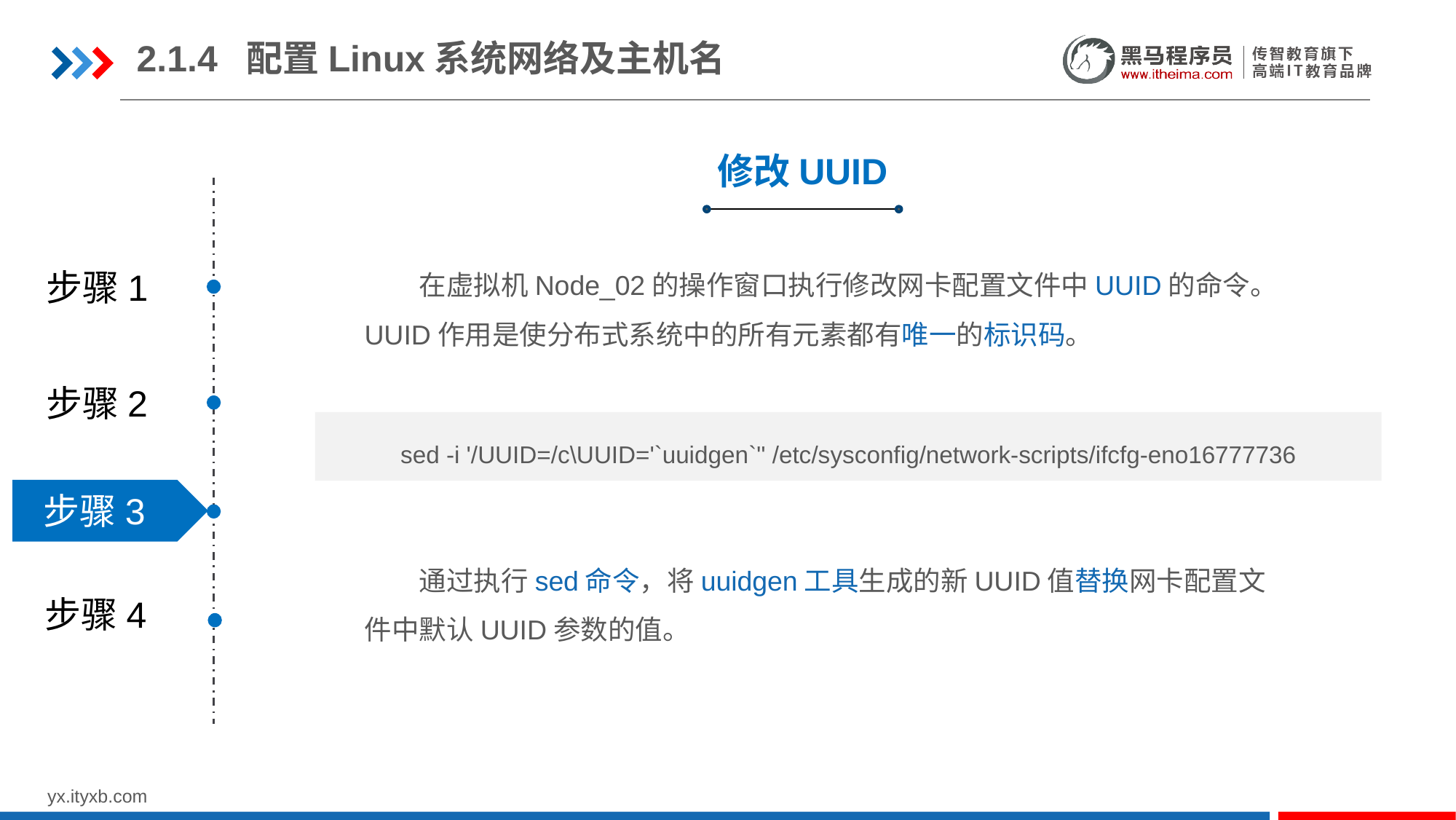

2.1.4  配置Linux系统网络及主机名

修改UUID

在虚拟机Node_02的操作窗口执行修改网卡配置文件中UUID的命令。UUID作用是使分布式系统中的所有元素都有唯一的标识码。
步骤1

步骤2

sed -i '/UUID=/c\UUID='`uuidgen`'' /etc/sysconfig/network-scripts/ifcfg-eno16777736

步骤3

通过执行sed命令，将uuidgen工具生成的新UUID值替换网卡配置文件中默认UUID参数的值。
步骤4